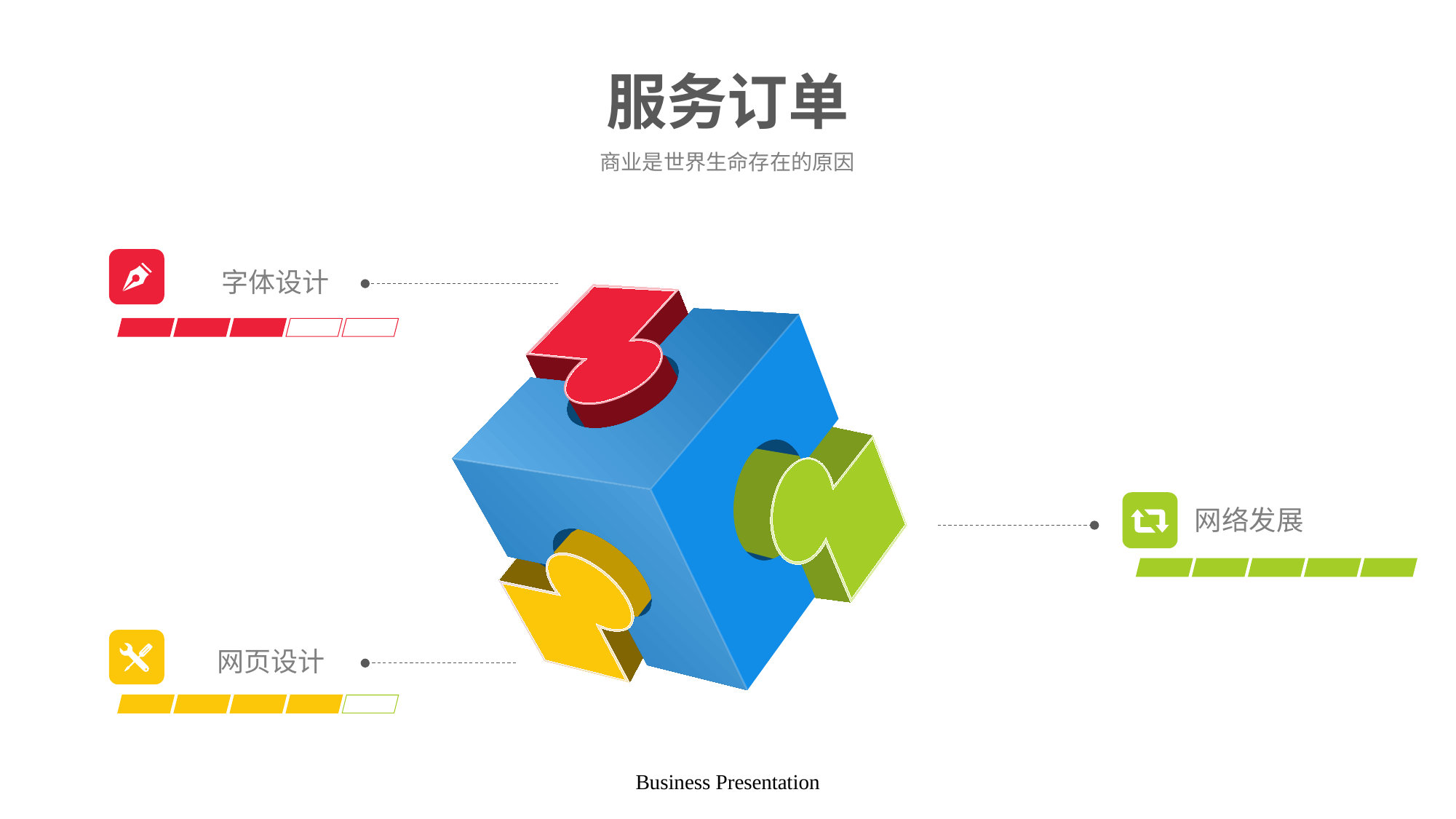

# 服务订单
商业是世界生命存在的原因

字体设计

网络发展

网页设计

Business Presentation
34